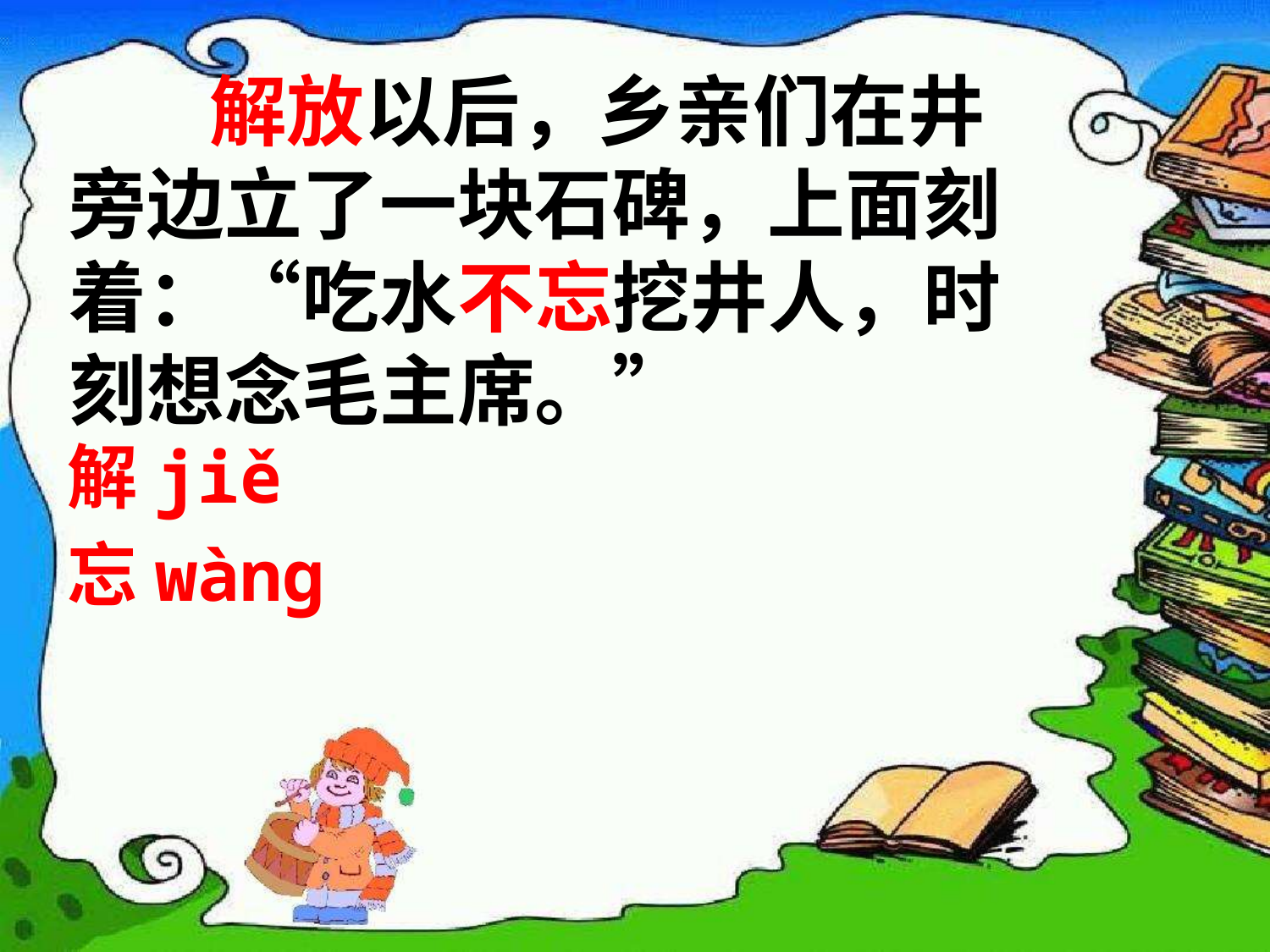

解放以后，乡亲们在井
旁边立了一块石碑，上面刻
着：“吃水不忘挖井人，时
刻想念毛主席。”
#
解jiě
忘wàng